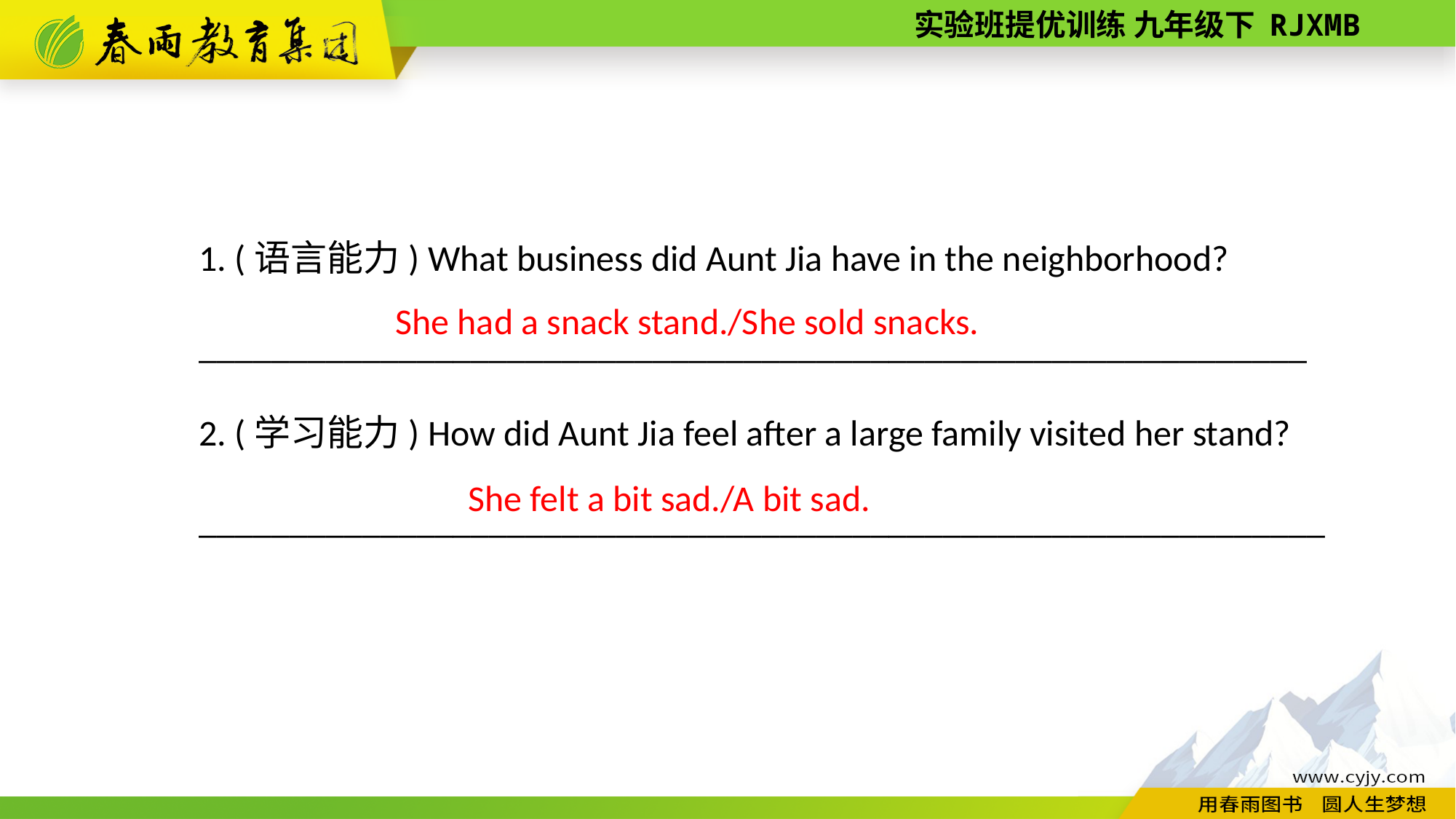

1. (语言能力) What business did Aunt Jia have in the neighborhood?
_____________________________________________________________
2. (学习能力) How did Aunt Jia feel after a large family visited her stand?
______________________________________________________________
She had a snack stand./She sold snacks.
She felt a bit sad./A bit sad.